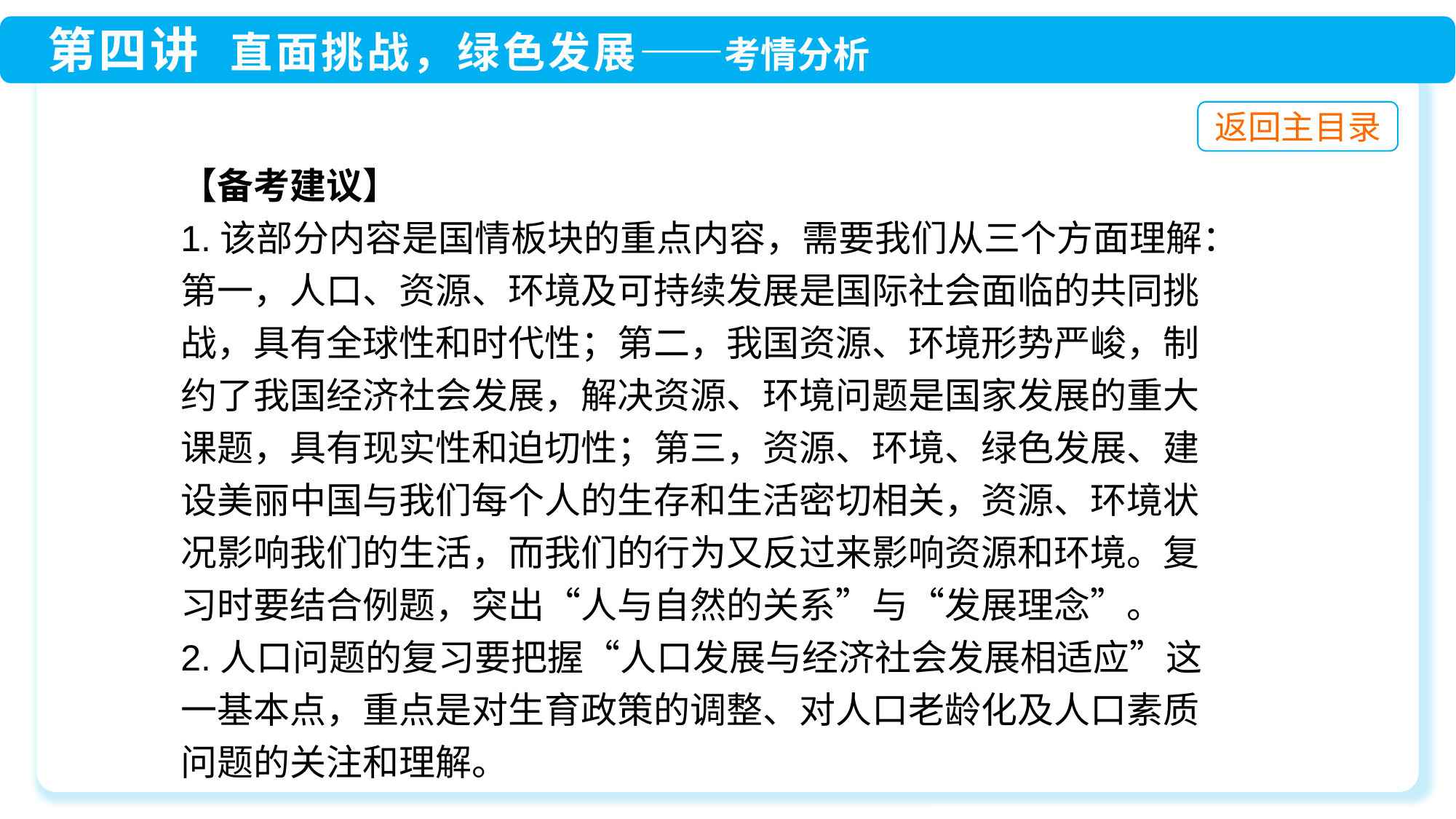

【备考建议】
1.该部分内容是国情板块的重点内容，需要我们从三个方面理解：第一，人口、资源、环境及可持续发展是国际社会面临的共同挑战，具有全球性和时代性；第二，我国资源、环境形势严峻，制约了我国经济社会发展，解决资源、环境问题是国家发展的重大课题，具有现实性和迫切性；第三，资源、环境、绿色发展、建设美丽中国与我们每个人的生存和生活密切相关，资源、环境状况影响我们的生活，而我们的行为又反过来影响资源和环境。复习时要结合例题，突出“人与自然的关系”与“发展理念”。
2.人口问题的复习要把握“人口发展与经济社会发展相适应”这一基本点，重点是对生育政策的调整、对人口老龄化及人口素质问题的关注和理解。